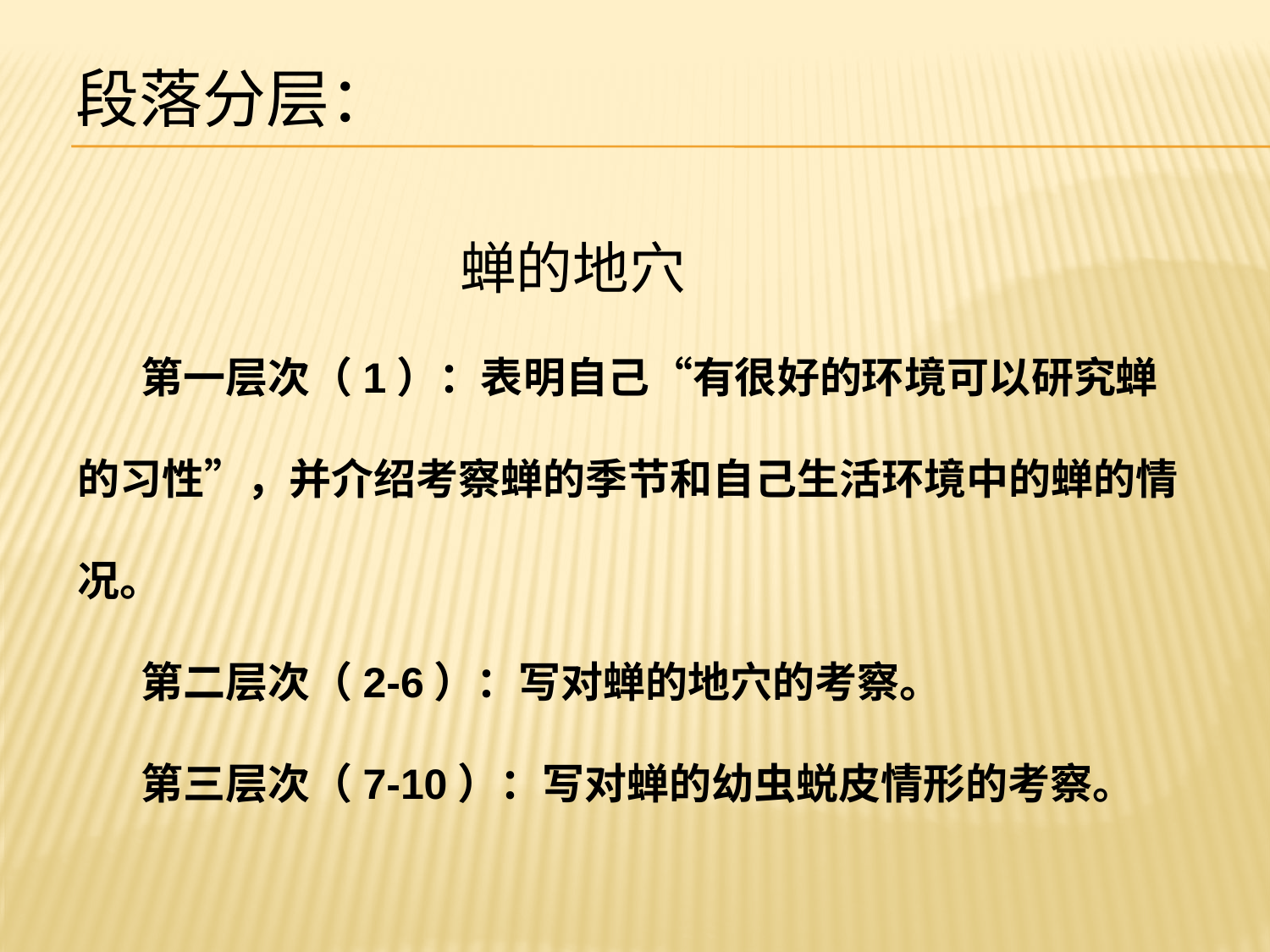

# 段落分层：
蝉的地穴
第一层次（1）：表明自己“有很好的环境可以研究蝉的习性”，并介绍考察蝉的季节和自己生活环境中的蝉的情况。
第二层次（2-6）：写对蝉的地穴的考察。
第三层次（7-10）：写对蝉的幼虫蜕皮情形的考察。